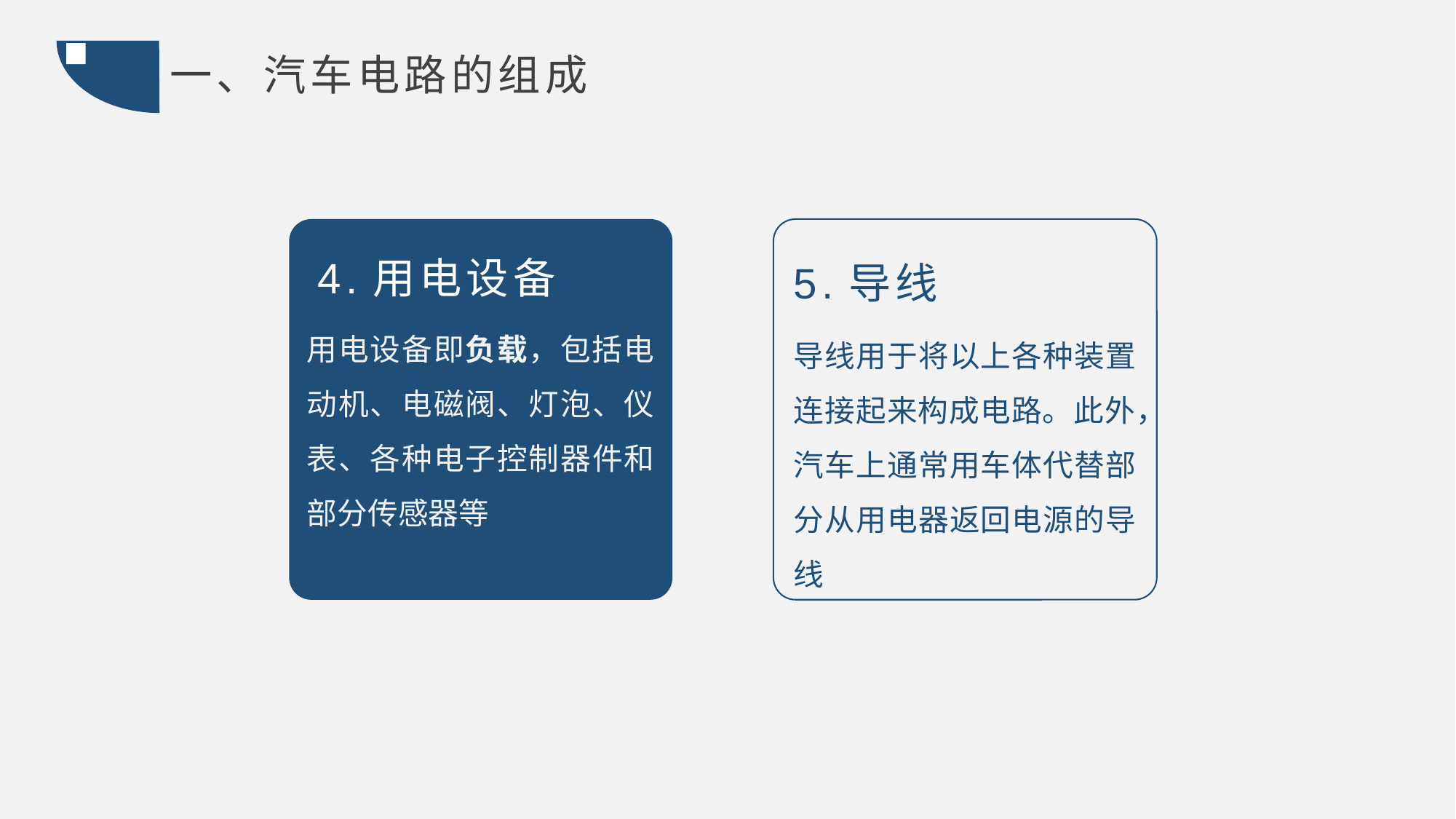

一、汽车电路的组成

4.用电设备
用电设备即负载，包括电动机、电磁阀、灯泡、仪表、各种电子控制器件和部分传感器等

5.导线
导线用于将以上各种装置连接起来构成电路。此外，汽车上通常用车体代替部分从用电器返回电源的导线